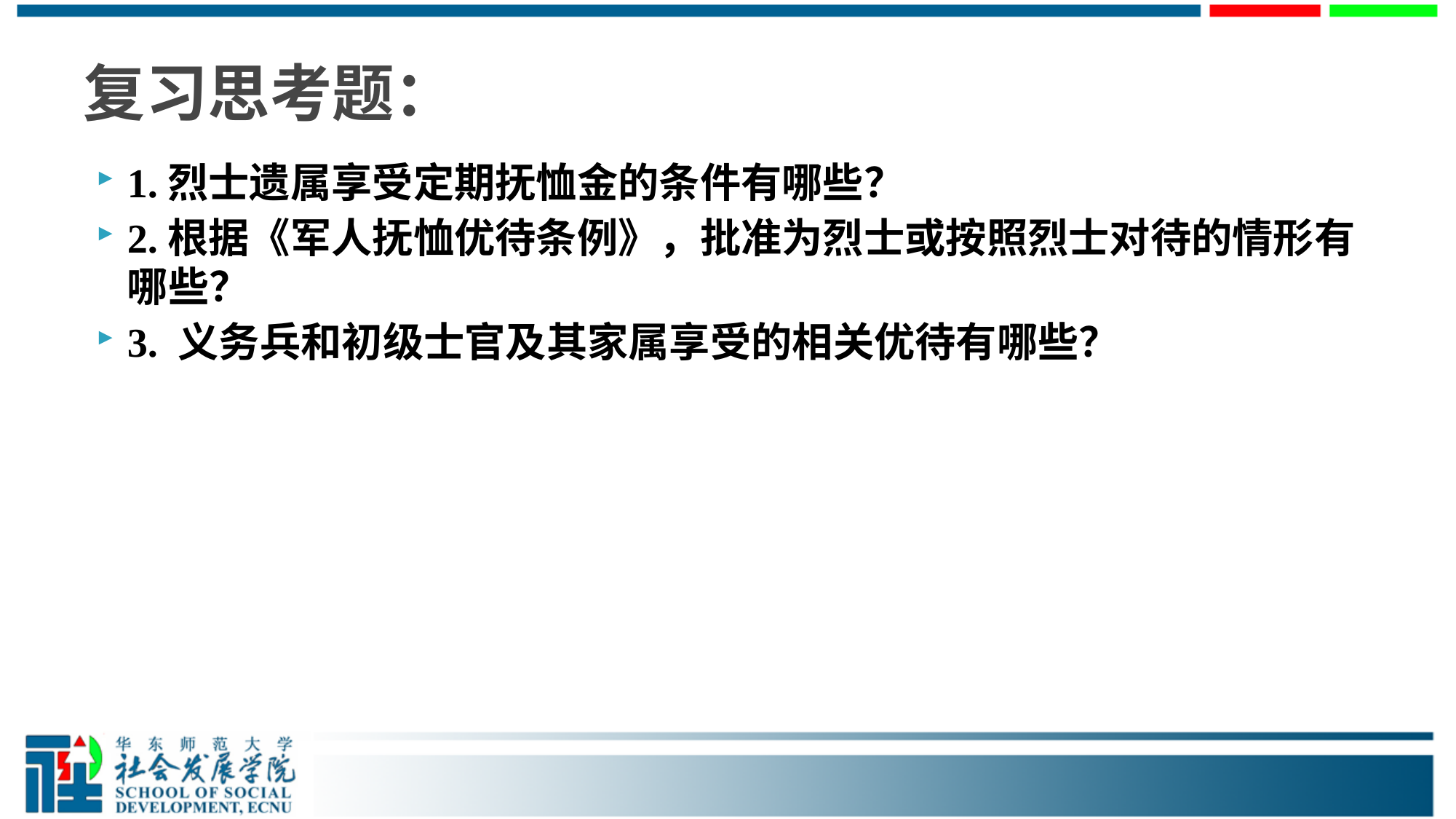

# 复习思考题：
1.烈士遗属享受定期抚恤金的条件有哪些？
2.根据《军人抚恤优待条例》，批准为烈士或按照烈士对待的情形有哪些？
3. 义务兵和初级士官及其家属享受的相关优待有哪些？